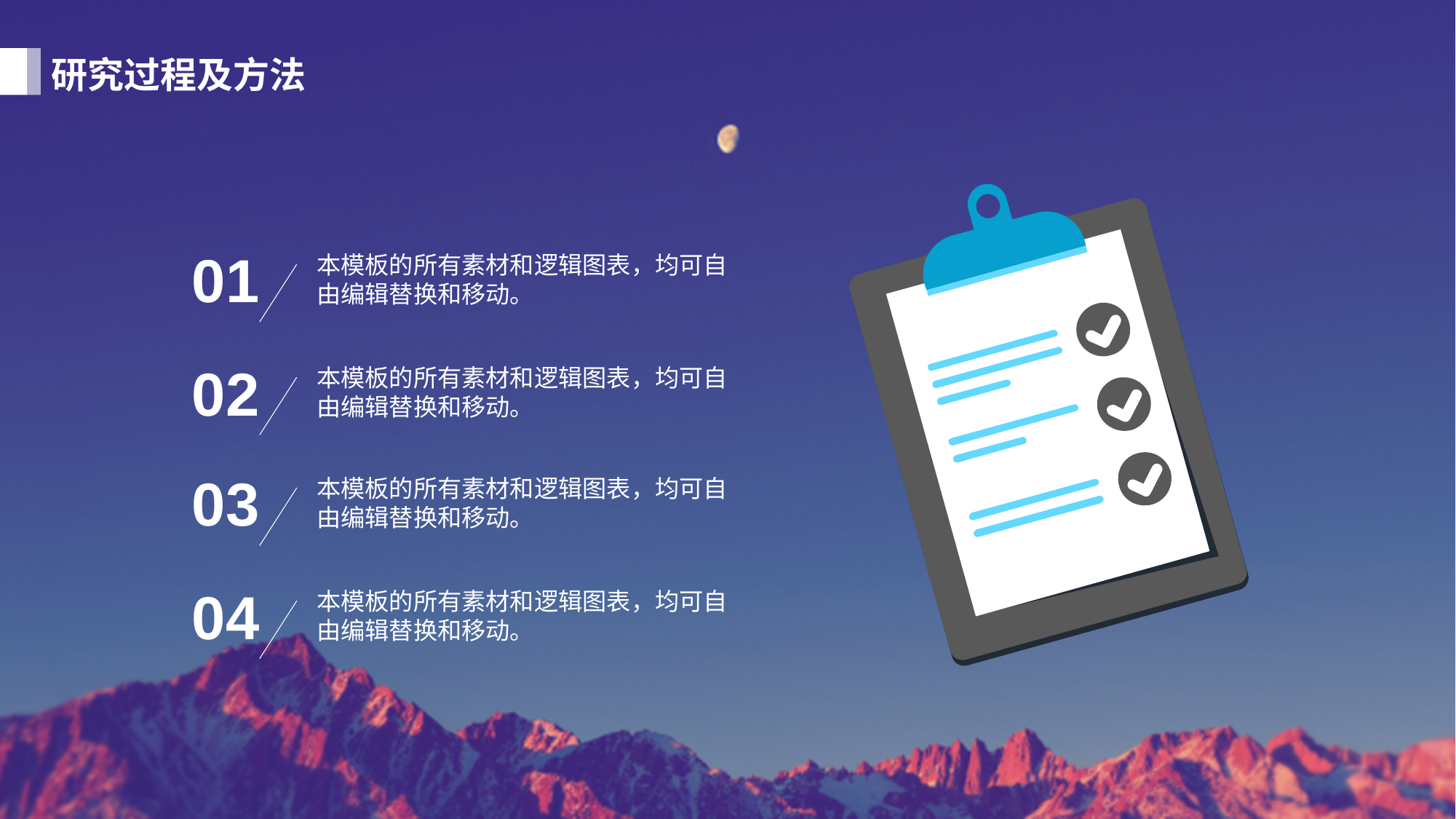

研究过程及方法

01
本模板的所有素材和逻辑图表，均可自由编辑替换和移动。
02
本模板的所有素材和逻辑图表，均可自由编辑替换和移动。
03
本模板的所有素材和逻辑图表，均可自由编辑替换和移动。
04
本模板的所有素材和逻辑图表，均可自由编辑替换和移动。